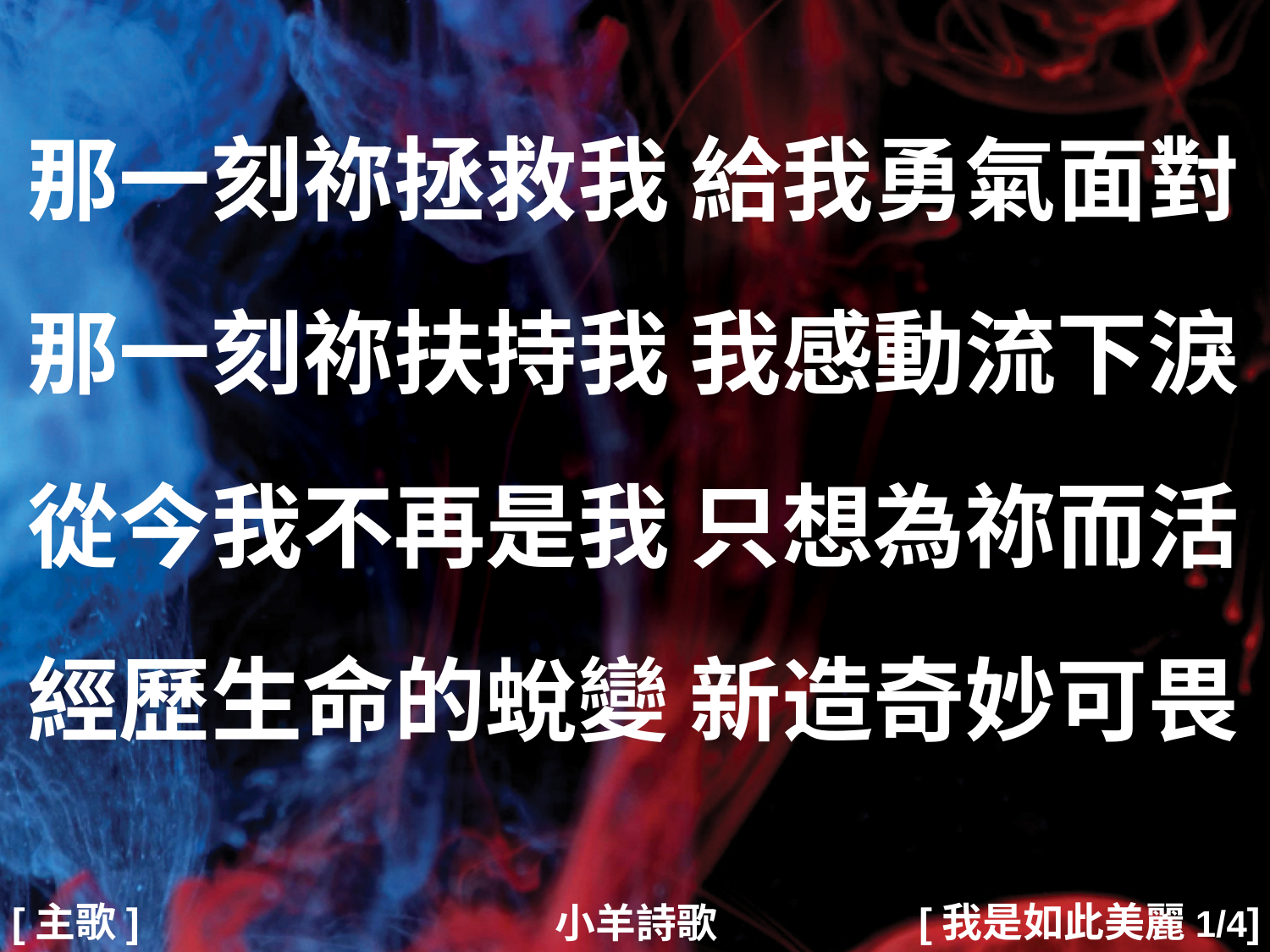

那一刻祢拯救我 給我勇氣面對

那一刻祢扶持我 我感動流下淚

從今我不再是我 只想為祢而活

經歷生命的蛻變 新造奇妙可畏
#

[主歌]
[我是如此美麗1/4]
小羊詩歌